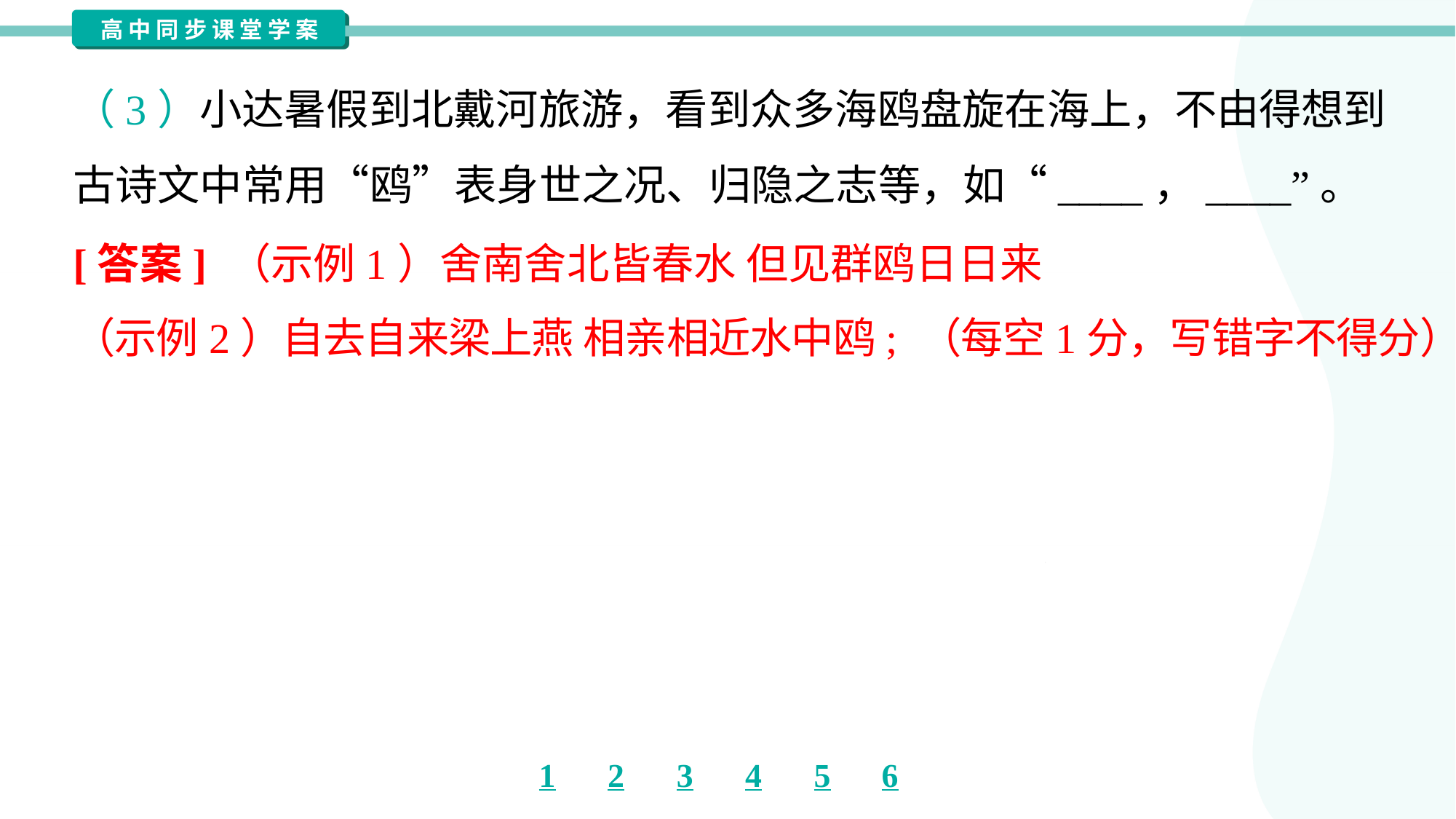

（3）小达暑假到北戴河旅游，看到众多海鸥盘旋在海上，不由得想到
古诗文中常用“鸥”表身世之况、归隐之志等，如“____，____”。
[答案] （示例1）舍南舍北皆春水 但见群鸥日日来
（示例2）自去自来梁上燕 相亲相近水中鸥; （每空1分，写错字不得分）